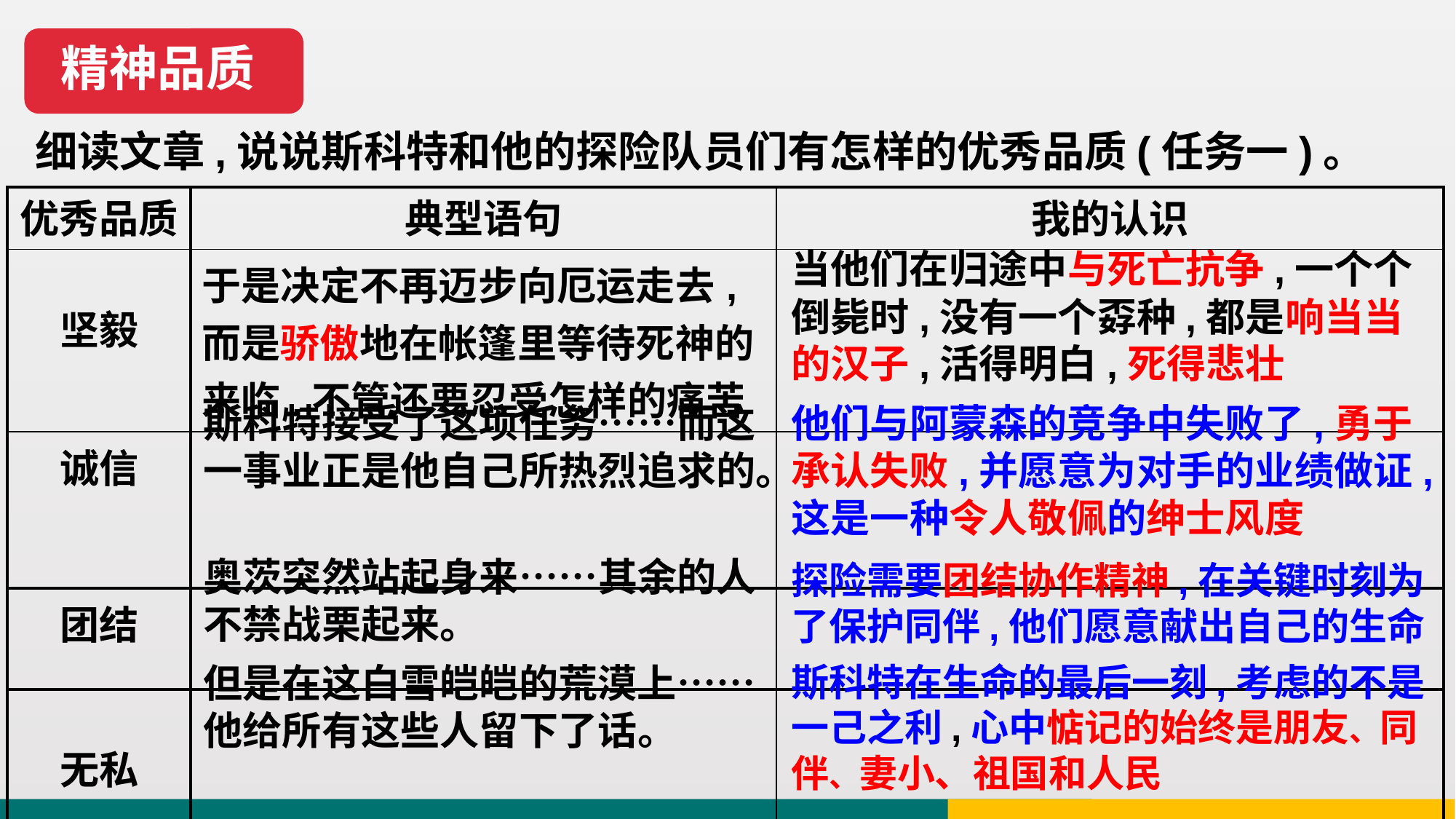

精神品质
细读文章,说说斯科特和他的探险队员们有怎样的优秀品质(任务一)。
| 优秀品质 | 典型语句 | 我的认识 |
| --- | --- | --- |
| 坚毅 | 于是决定不再迈步向厄运走去,而是骄傲地在帐篷里等待死神的来临,不管还要忍受怎样的痛苦 |  |
| 诚信 |  |  |
| 团结 |  |  |
| 无私 |  |  |
当他们在归途中与死亡抗争,一个个倒毙时,没有一个孬种,都是响当当的汉子,活得明白,死得悲壮
斯科特接受了这项任务……而这一事业正是他自己所热烈追求的。
他们与阿蒙森的竞争中失败了,勇于承认失败,并愿意为对手的业绩做证,这是一种令人敬佩的绅士风度
奥茨突然站起身来……其余的人不禁战栗起来。
探险需要团结协作精神,在关键时刻为了保护同伴,他们愿意献出自己的生命
但是在这白雪皑皑的荒漠上……他给所有这些人留下了话。
斯科特在生命的最后一刻,考虑的不是一己之利,心中惦记的始终是朋友、同伴、妻小、祖国和人民